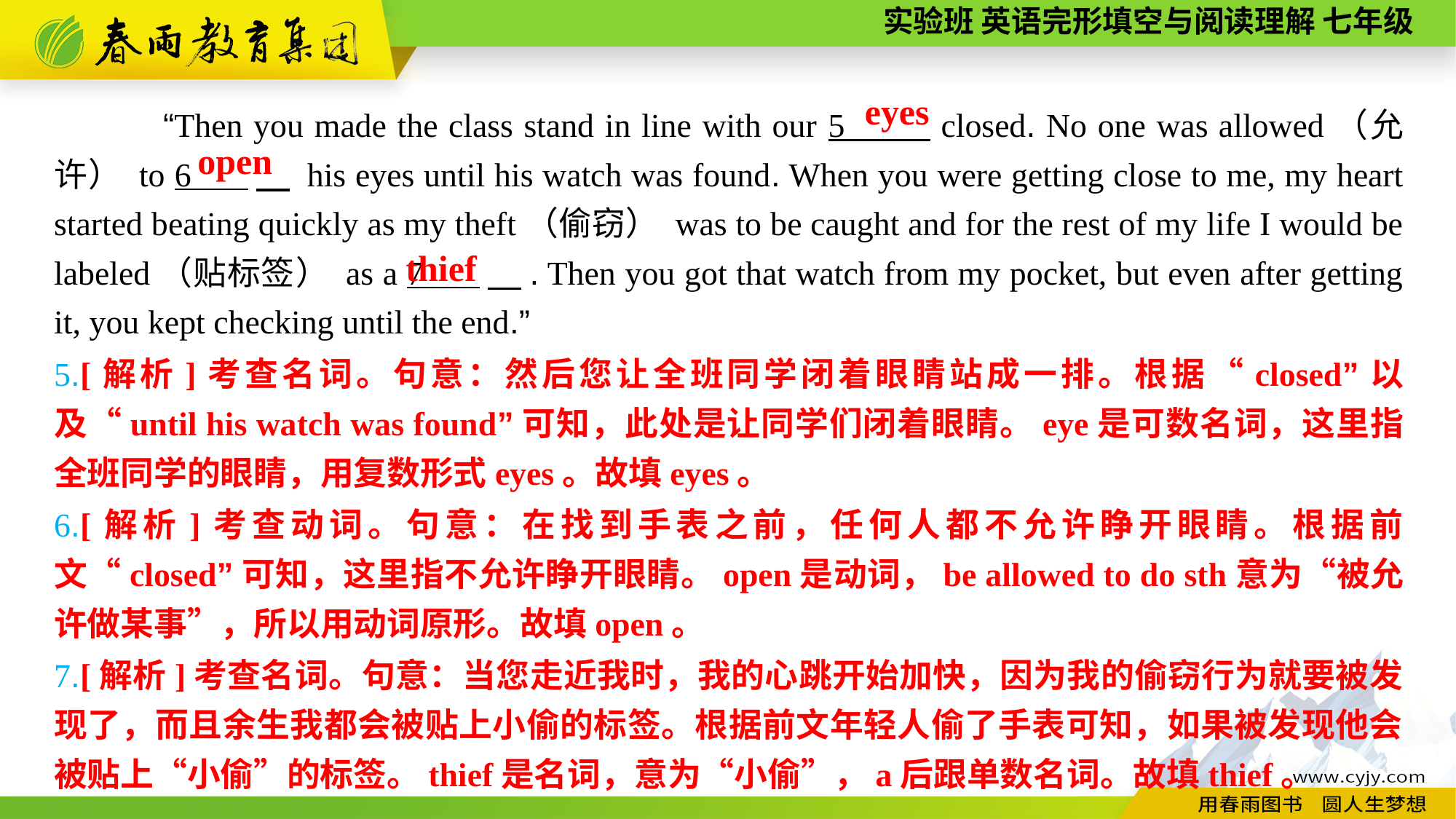

eyes
“Then you made the class stand in line with our 5         closed. No one was allowed（允许） to 6      　 his eyes until his watch was found. When you were getting close to me, my heart started beating quickly as my theft（偷窃） was to be caught and for the rest of my life I would be labeled（贴标签） as a 7      　. Then you got that watch from my pocket, but even after getting it, you kept checking until the end.”
open
thief
5.[解析]考查名词。句意：然后您让全班同学闭着眼睛站成一排。根据“closed”以及“until his watch was found”可知，此处是让同学们闭着眼睛。eye是可数名词，这里指全班同学的眼睛，用复数形式eyes。故填eyes。
6.[解析]考查动词。句意：在找到手表之前，任何人都不允许睁开眼睛。根据前文“closed”可知，这里指不允许睁开眼睛。open是动词，be allowed to do sth意为“被允许做某事”，所以用动词原形。故填open。
7.[解析]考查名词。句意：当您走近我时，我的心跳开始加快，因为我的偷窃行为就要被发现了，而且余生我都会被贴上小偷的标签。根据前文年轻人偷了手表可知，如果被发现他会被贴上“小偷”的标签。thief是名词，意为“小偷”，a后跟单数名词。故填thief。